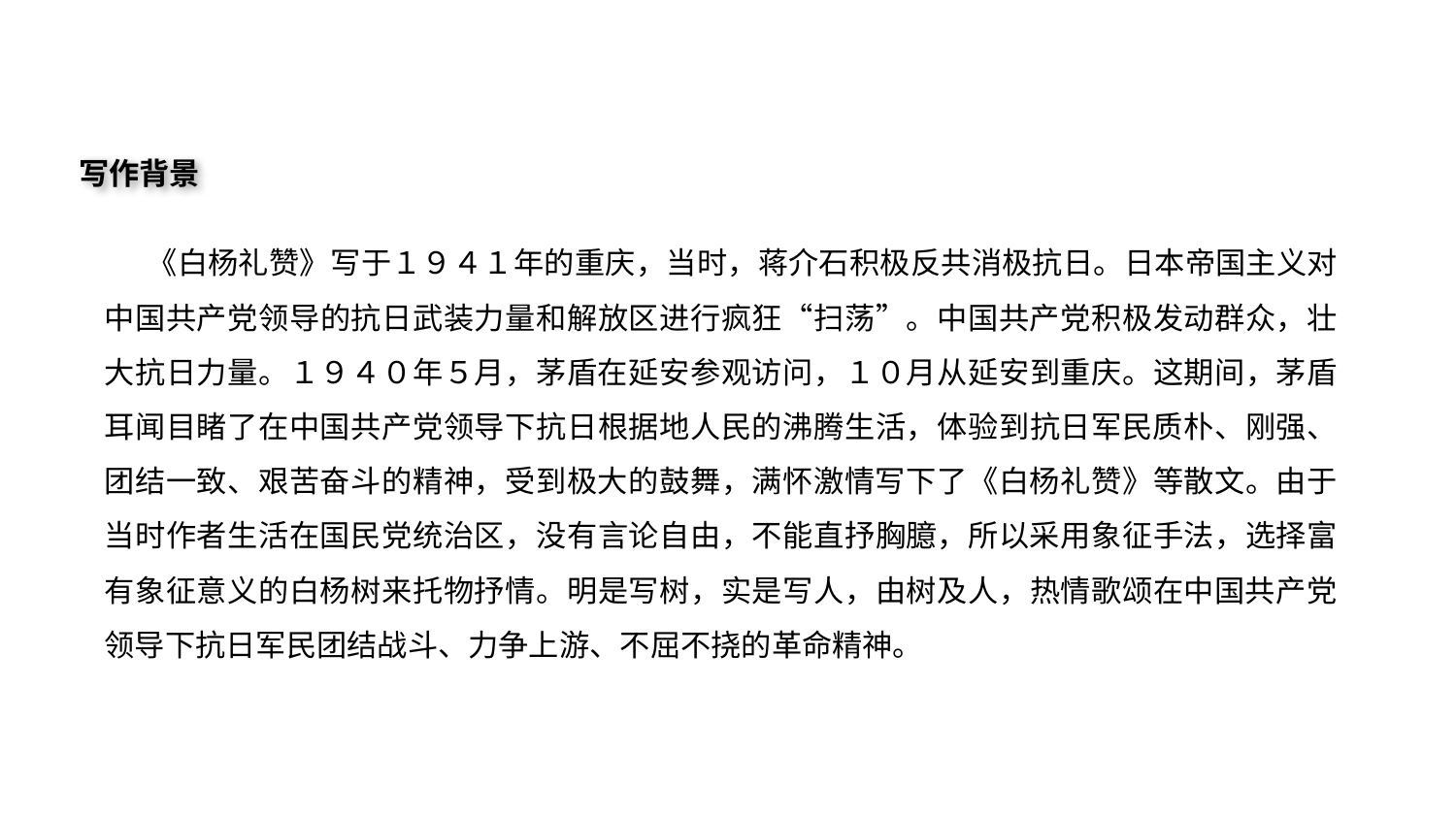

写作背景
     《白杨礼赞》写于１９４１年的重庆，当时，蒋介石积极反共消极抗日。日本帝国主义对中国共产党领导的抗日武装力量和解放区进行疯狂“扫荡”。中国共产党积极发动群众，壮大抗日力量。１９４０年５月，茅盾在延安参观访问，１０月从延安到重庆。这期间，茅盾耳闻目睹了在中国共产党领导下抗日根据地人民的沸腾生活，体验到抗日军民质朴、刚强、团结一致、艰苦奋斗的精神，受到极大的鼓舞，满怀激情写下了《白杨礼赞》等散文。由于当时作者生活在国民党统治区，没有言论自由，不能直抒胸臆，所以采用象征手法，选择富有象征意义的白杨树来托物抒情。明是写树，实是写人，由树及人，热情歌颂在中国共产党领导下抗日军民团结战斗、力争上游、不屈不挠的革命精神。